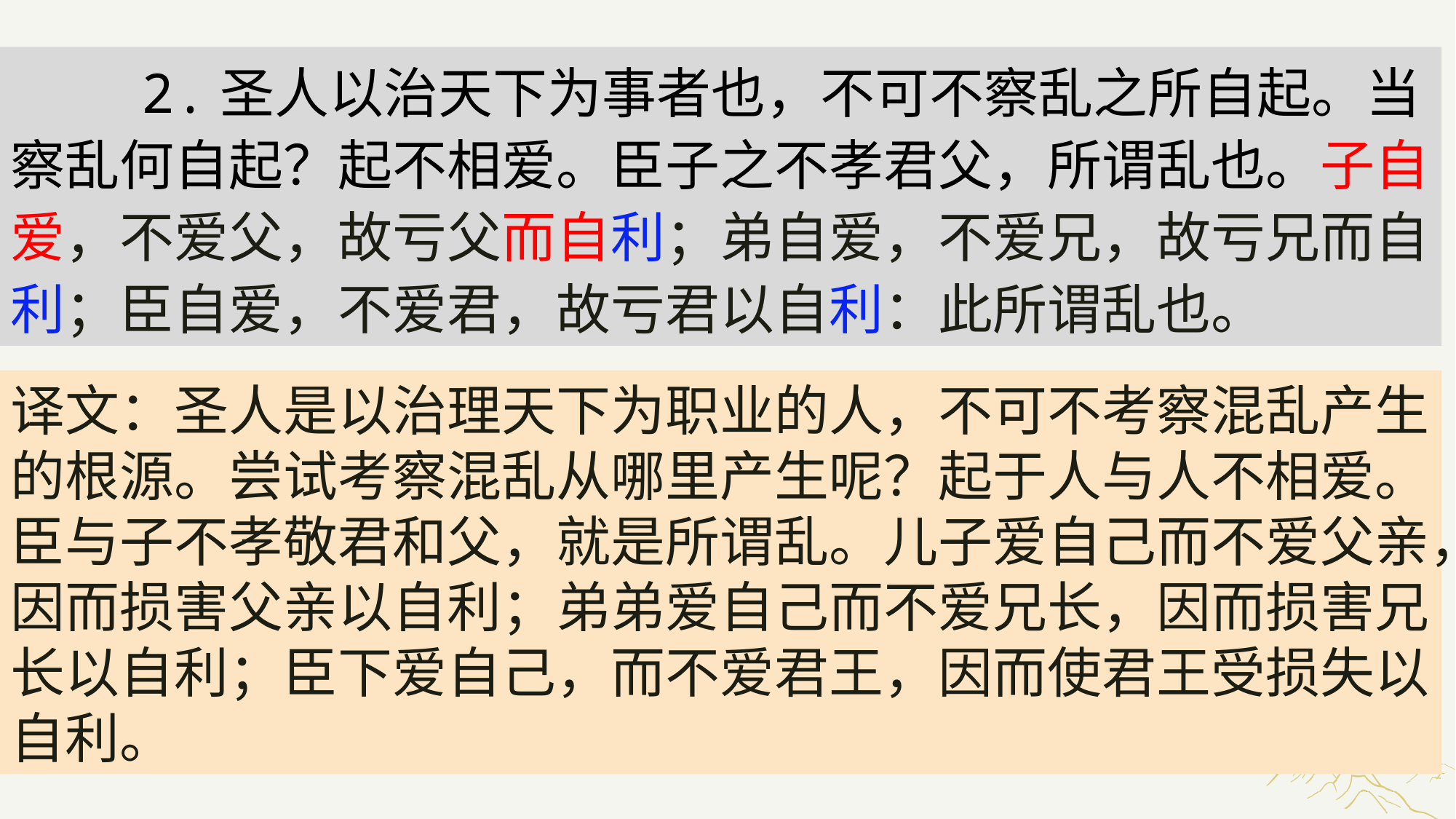

2.圣人以治天下为事者也，不可不察乱之所自起。当察乱何自起？起不相爱。臣子之不孝君父，所谓乱也。子自爱，不爱父，故亏父而自利；弟自爱，不爱兄，故亏兄而自利；臣自爱，不爱君，故亏君以自利：此所谓乱也。
译文：圣人是以治理天下为职业的人，不可不考察混乱产生的根源。尝试考察混乱从哪里产生呢？起于人与人不相爱。臣与子不孝敬君和父，就是所谓乱。儿子爱自己而不爱父亲，因而损害父亲以自利；弟弟爱自己而不爱兄长，因而损害兄长以自利；臣下爱自己，而不爱君王，因而使君王受损失以自利。